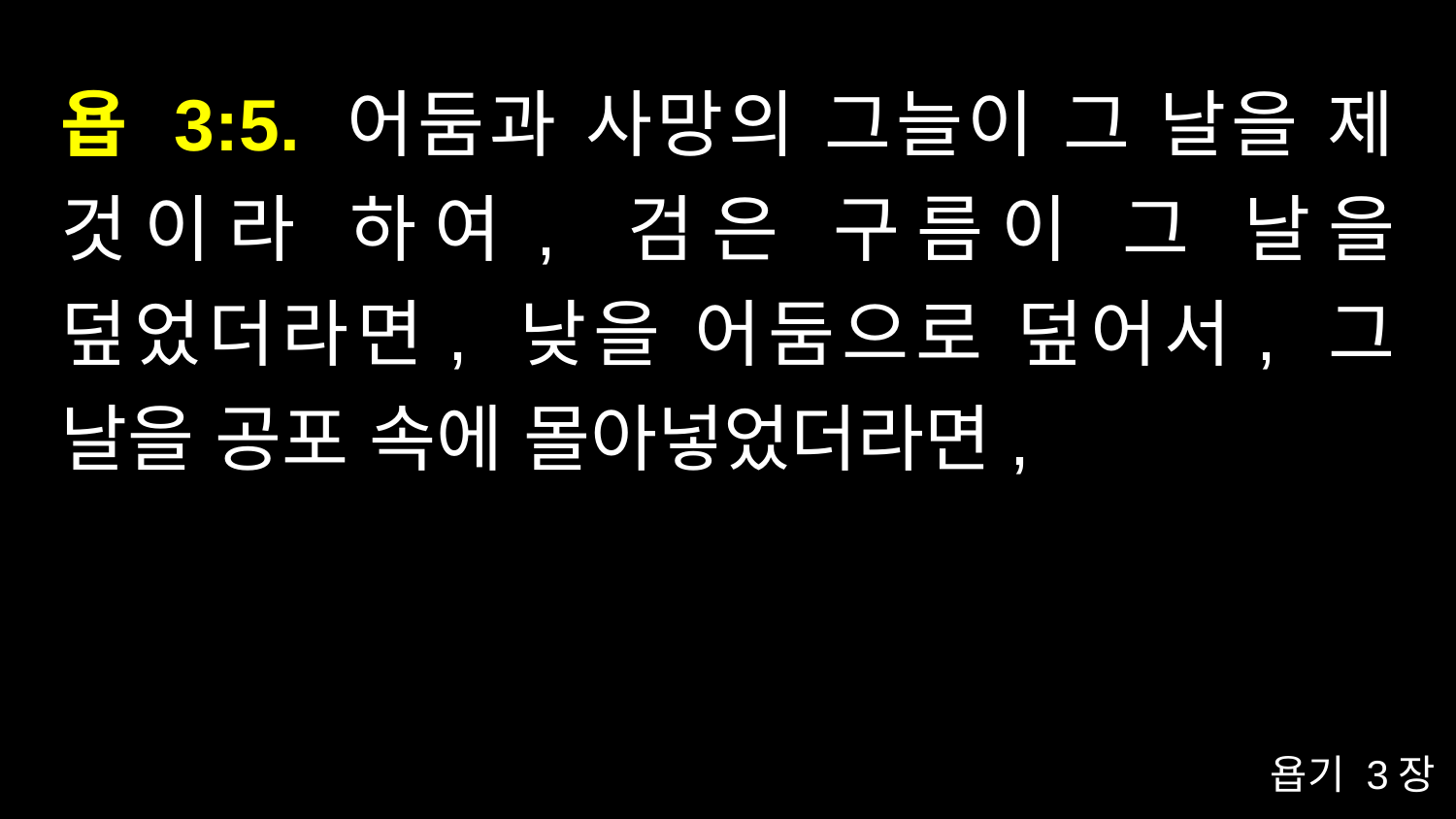

# 욥 3:5. 어둠과 사망의 그늘이 그 날을 제 것이라 하여, 검은 구름이 그 날을 덮었더라면, 낮을 어둠으로 덮어서, 그 날을 공포 속에 몰아넣었더라면,
욥기 3장